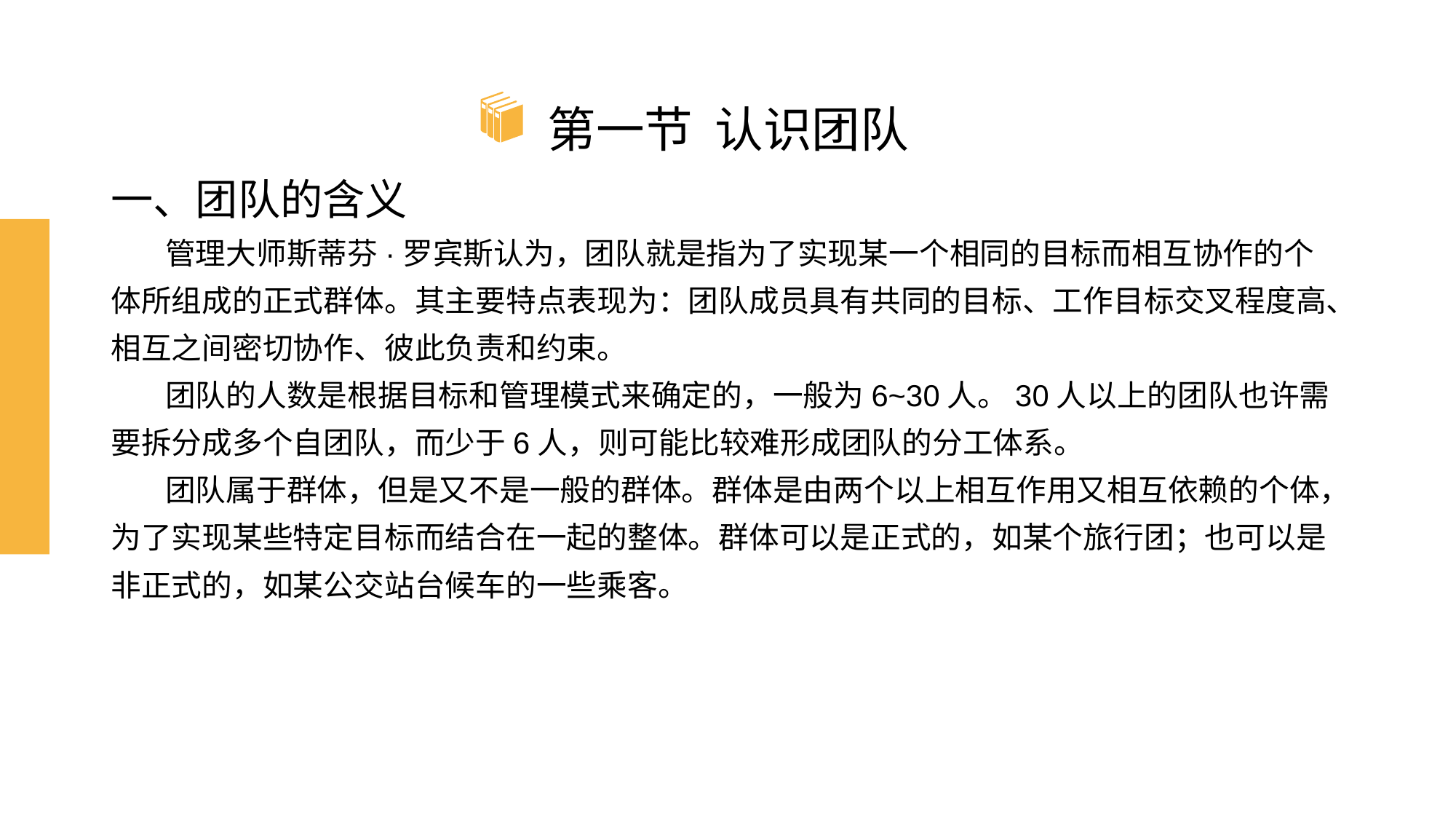

# 第一节  认识团队
一、团队的含义
       管理大师斯蒂芬·罗宾斯认为，团队就是指为了实现某一个相同的目标而相互协作的个体所组成的正式群体。其主要特点表现为：团队成员具有共同的目标、工作目标交叉程度高、相互之间密切协作、彼此负责和约束。
       团队的人数是根据目标和管理模式来确定的，一般为6~30人。30人以上的团队也许需要拆分成多个自团队，而少于6人，则可能比较难形成团队的分工体系。
       团队属于群体，但是又不是一般的群体。群体是由两个以上相互作用又相互依赖的个体，为了实现某些特定目标而结合在一起的整体。群体可以是正式的，如某个旅行团；也可以是非正式的，如某公交站台候车的一些乘客。